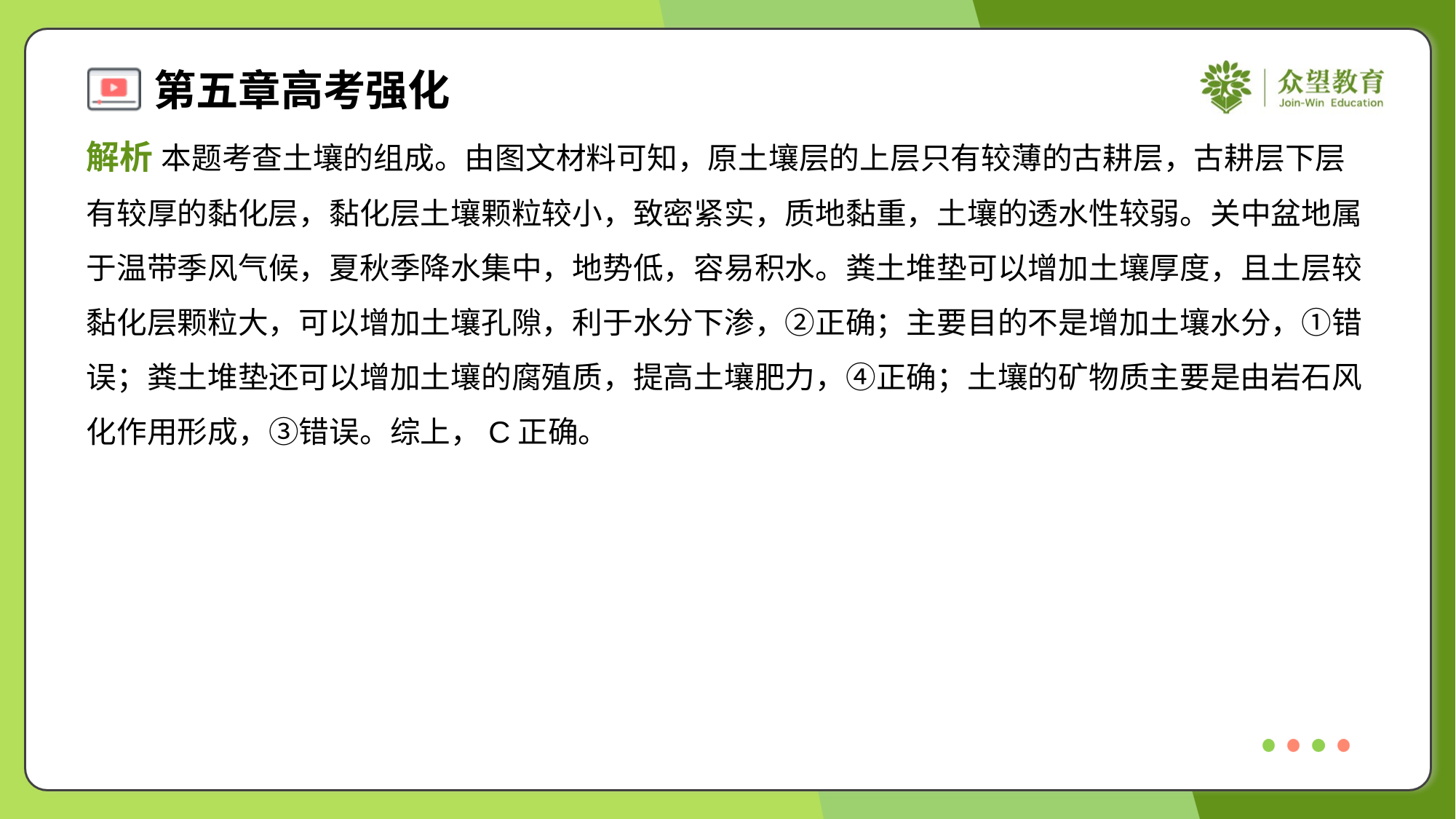

解析 本题考查土壤的组成。由图文材料可知，原土壤层的上层只有较薄的古耕层，古耕层下层
有较厚的黏化层，黏化层土壤颗粒较小，致密紧实，质地黏重，土壤的透水性较弱。关中盆地属
于温带季风气候，夏秋季降水集中，地势低，容易积水。粪土堆垫可以增加土壤厚度，且土层较
黏化层颗粒大，可以增加土壤孔隙，利于水分下渗，②正确；主要目的不是增加土壤水分，①错
误；粪土堆垫还可以增加土壤的腐殖质，提高土壤肥力，④正确；土壤的矿物质主要是由岩石风
化作用形成，③错误。综上，C正确。